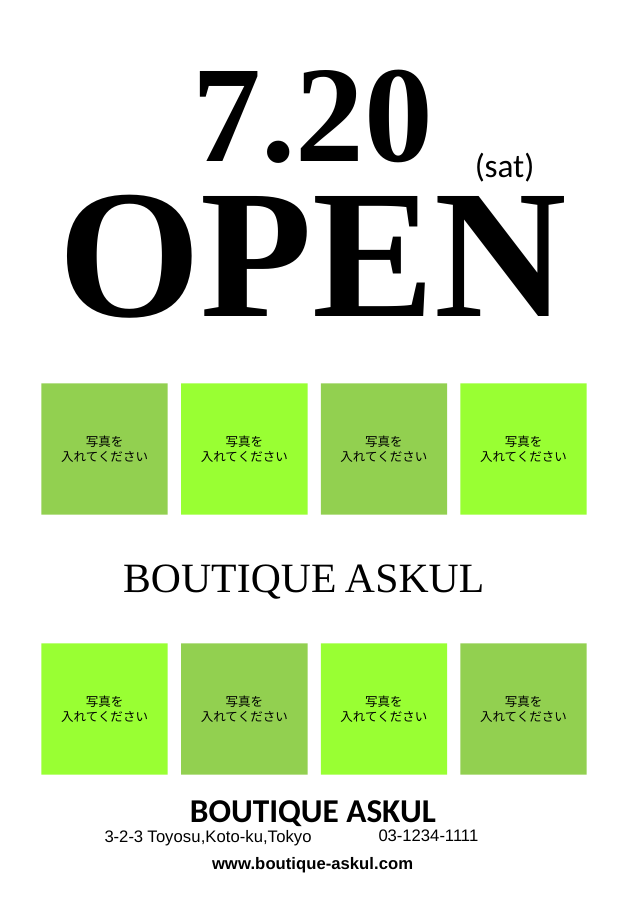

7.20
OPEN
(sat)
写真を
入れてください
写真を
入れてください
写真を
入れてください
写真を
入れてください
BOUTIQUE ASKUL
写真を
入れてください
写真を
入れてください
写真を
入れてください
写真を
入れてください
BOUTIQUE ASKUL
03-1234-1111
3-2-3 Toyosu,Koto-ku,Tokyo
www.boutique-askul.com